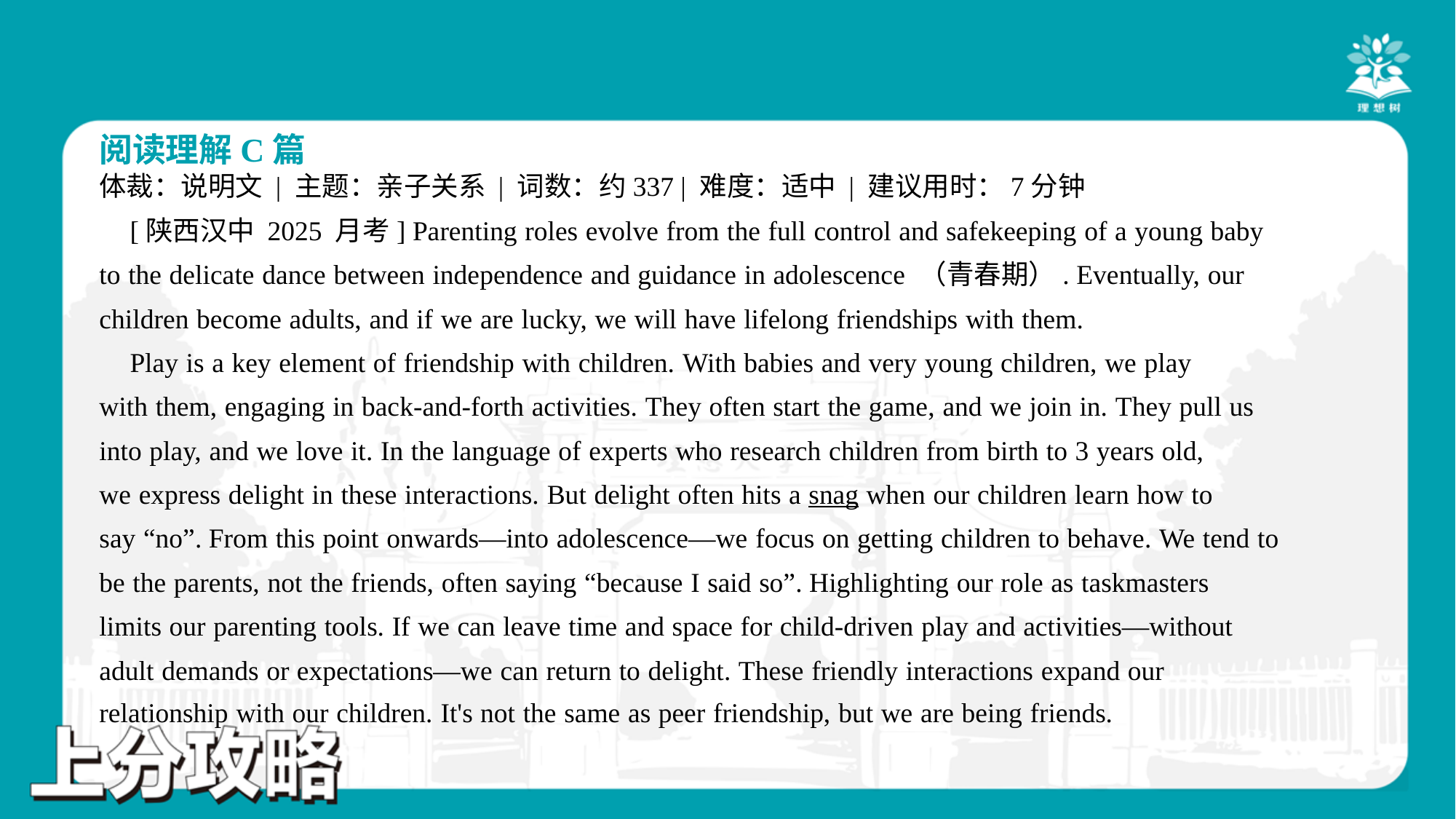

阅读理解C篇
体裁：说明文 | 主题：亲子关系 | 词数：约337 | 难度：适中 | 建议用时：7分钟
    [陕西汉中 2025 月考] Parenting roles evolve from the full control and safekeeping of a young baby
to the delicate dance between independence and guidance in adolescence （青春期）. Eventually, our
children become adults, and if we are lucky, we will have lifelong friendships with them.
    Play is a key element of friendship with children. With babies and very young children, we play
with them, engaging in back-and-forth activities. They often start the game, and we join in. They pull us
into play, and we love it. In the language of experts who research children from birth to 3 years old,
we express delight in these interactions. But delight often hits a snag when our children learn how to
say “no”. From this point onwards—into adolescence—we focus on getting children to behave. We tend to
be the parents, not the friends, often saying “because I said so”. Highlighting our role as taskmasters
limits our parenting tools. If we can leave time and space for child-driven play and activities—without
adult demands or expectations—we can return to delight. These friendly interactions expand our
relationship with our children. It's not the same as peer friendship, but we are being friends.#3